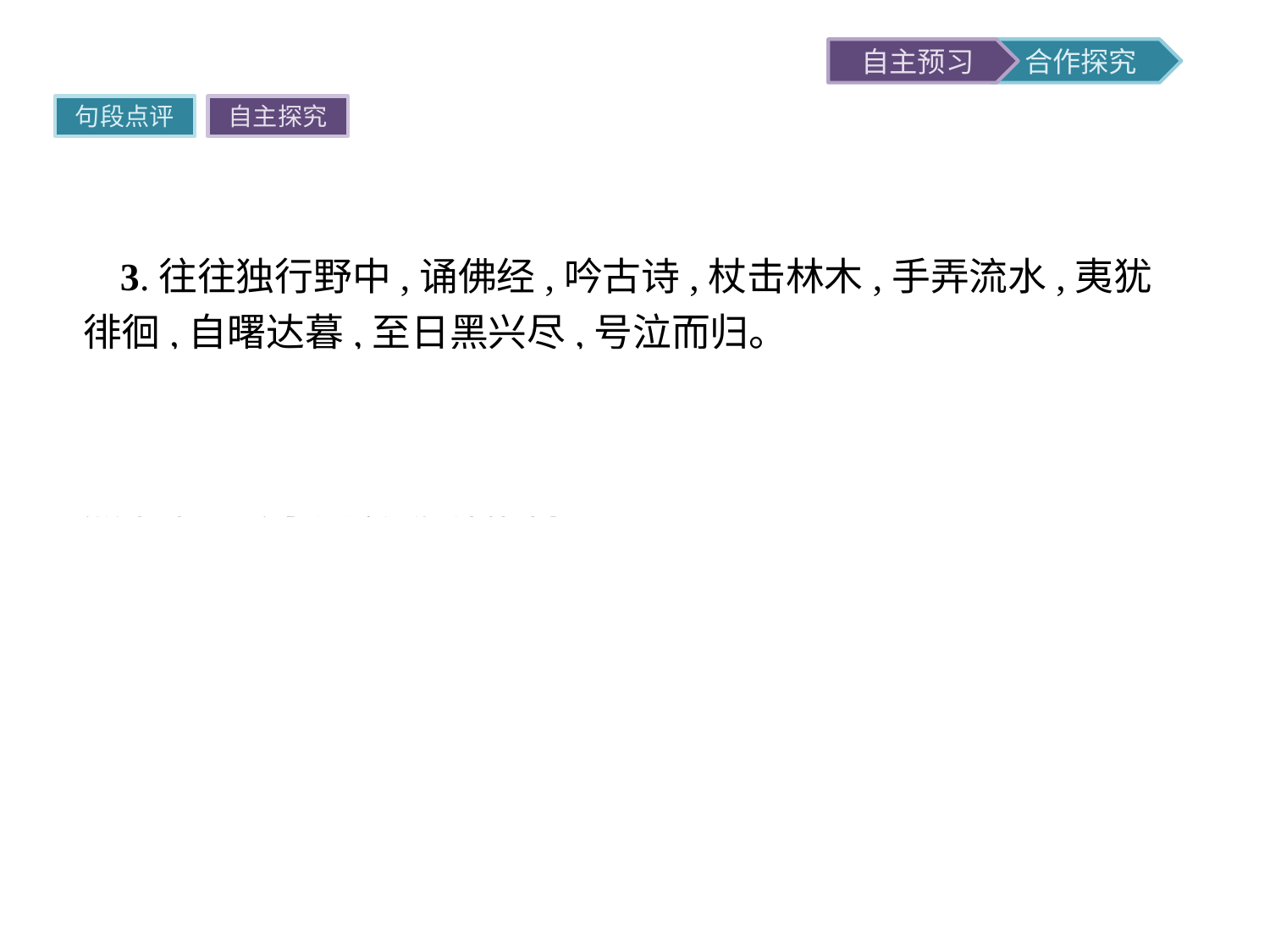

句段点评
自主探究
3.往往独行野中,诵佛经,吟古诗,杖击林木,手弄流水,夷犹徘徊,自曙达暮,至日黑兴尽,号泣而归。
翻译常常独自走在荒野之中,诵读佛经,吟咏古诗,用木棍打击树木(游戏),用手抚弄流水,流连忘返,从早晨一直到傍晚,到天黑下来才尽了兴,大哭着回家。
点评此句描绘了自己自由、清雅的隐居生活。在这里,有佛经、古诗为伴,林木、流水为戏,使作者流连忘返,“自曙达暮,至日黑兴尽,号泣而归”。一位特立独行、率真高雅的隐士形象栩栩如生地站在我们面前,描写极为生动传神。